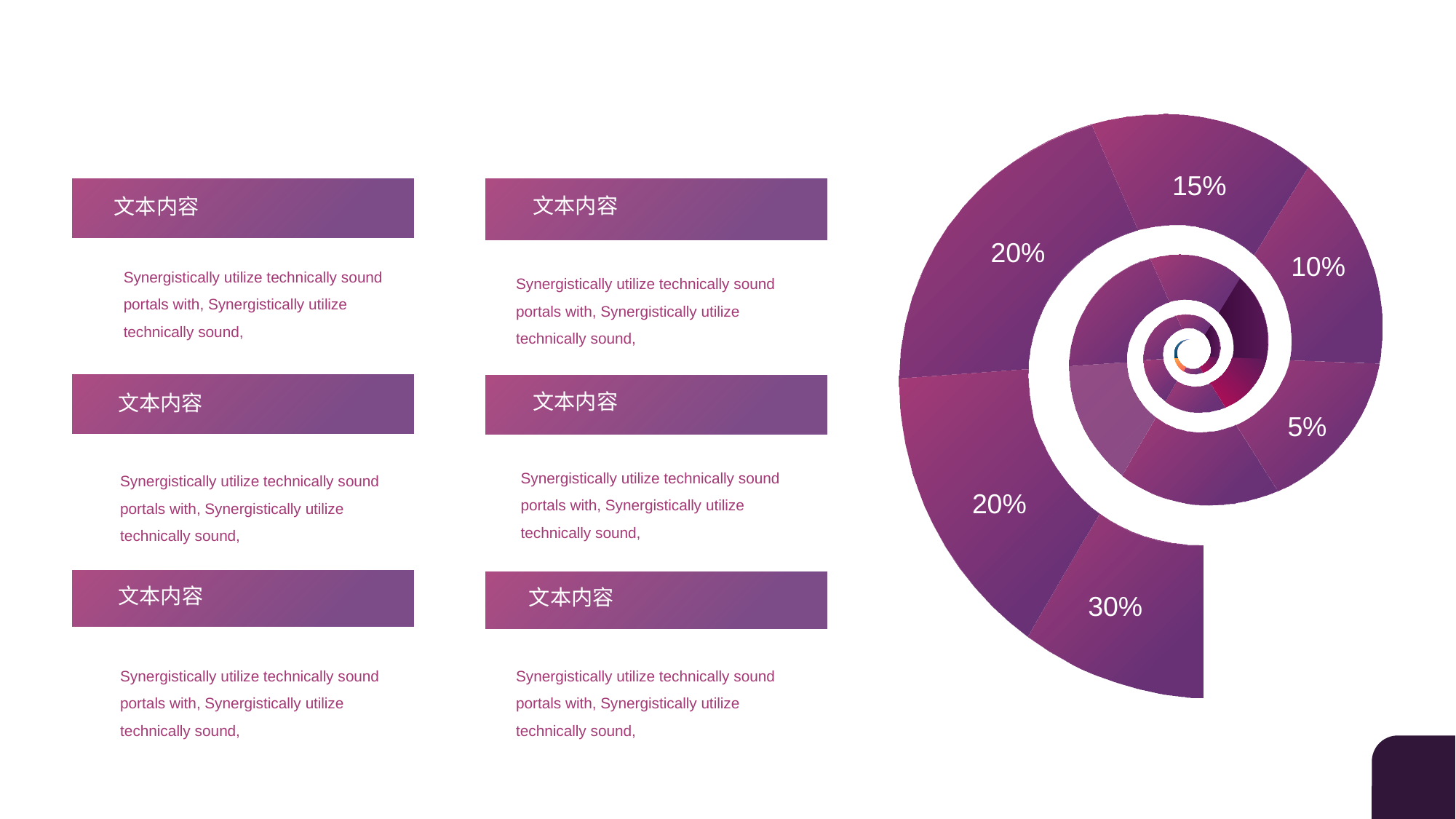

15%

20%
10%

文本内容
文本内容

Synergistically utilize technically sound portals with, Synergistically utilize technically sound,

Synergistically utilize technically sound portals with, Synergistically utilize technically sound,

5%

20%

文本内容
文本内容

Synergistically utilize technically sound portals with, Synergistically utilize technically sound,
Synergistically utilize technically sound portals with, Synergistically utilize technically sound,
30%

文本内容
文本内容
Synergistically utilize technically sound portals with, Synergistically utilize technically sound,
Synergistically utilize technically sound portals with, Synergistically utilize technically sound,